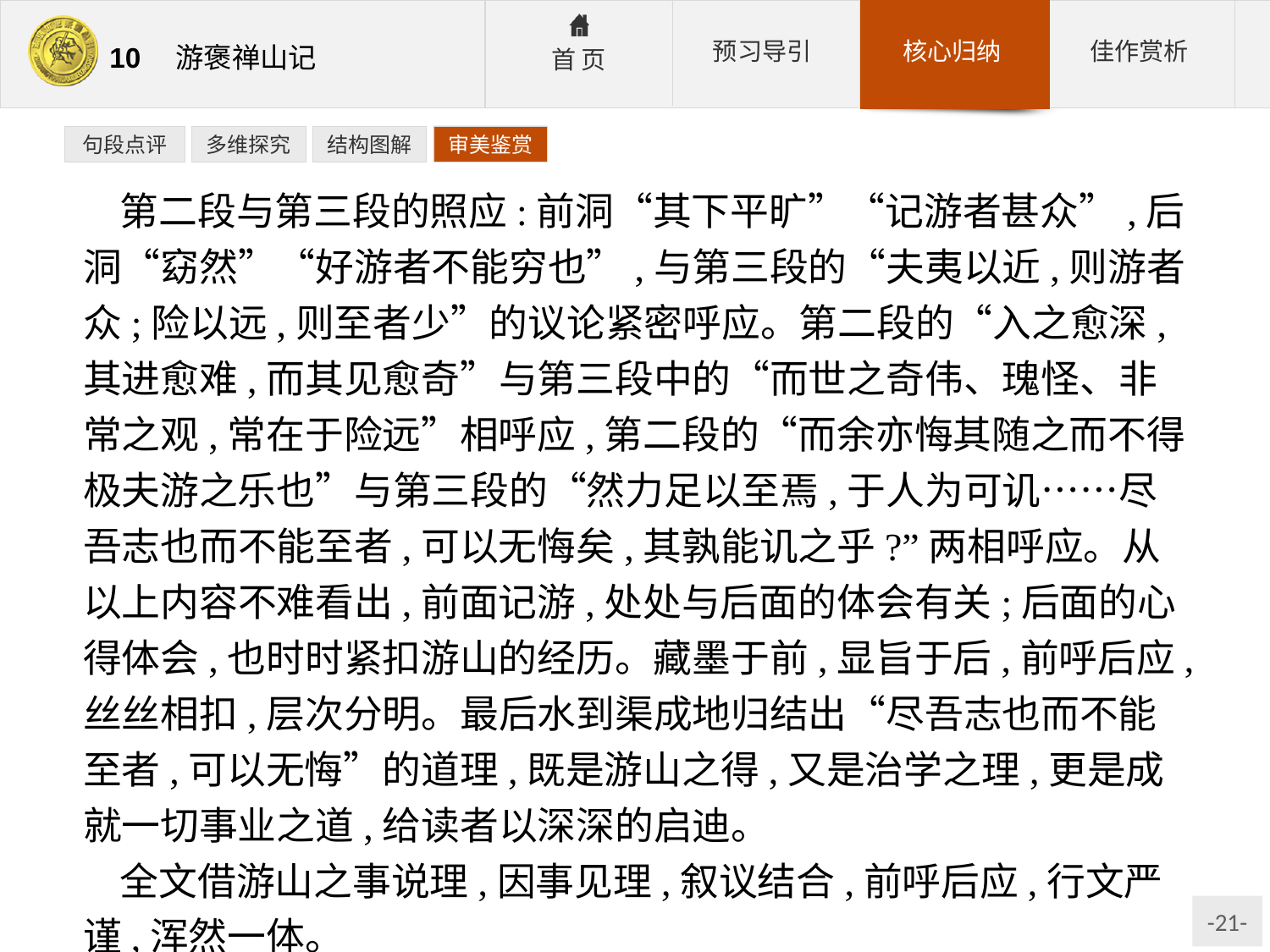

句段点评
多维探究
结构图解
审美鉴赏
第二段与第三段的照应:前洞“其下平旷”“记游者甚众”,后洞“窈然”“好游者不能穷也”,与第三段的“夫夷以近,则游者众;险以远,则至者少”的议论紧密呼应。第二段的“入之愈深,其进愈难,而其见愈奇”与第三段中的“而世之奇伟、瑰怪、非常之观,常在于险远”相呼应,第二段的“而余亦悔其随之而不得极夫游之乐也”与第三段的“然力足以至焉,于人为可讥……尽吾志也而不能至者,可以无悔矣,其孰能讥之乎?”两相呼应。从以上内容不难看出,前面记游,处处与后面的体会有关;后面的心得体会,也时时紧扣游山的经历。藏墨于前,显旨于后,前呼后应,丝丝相扣,层次分明。最后水到渠成地归结出“尽吾志也而不能至者,可以无悔”的道理,既是游山之得,又是治学之理,更是成就一切事业之道,给读者以深深的启迪。
全文借游山之事说理,因事见理,叙议结合,前呼后应,行文严谨,浑然一体。